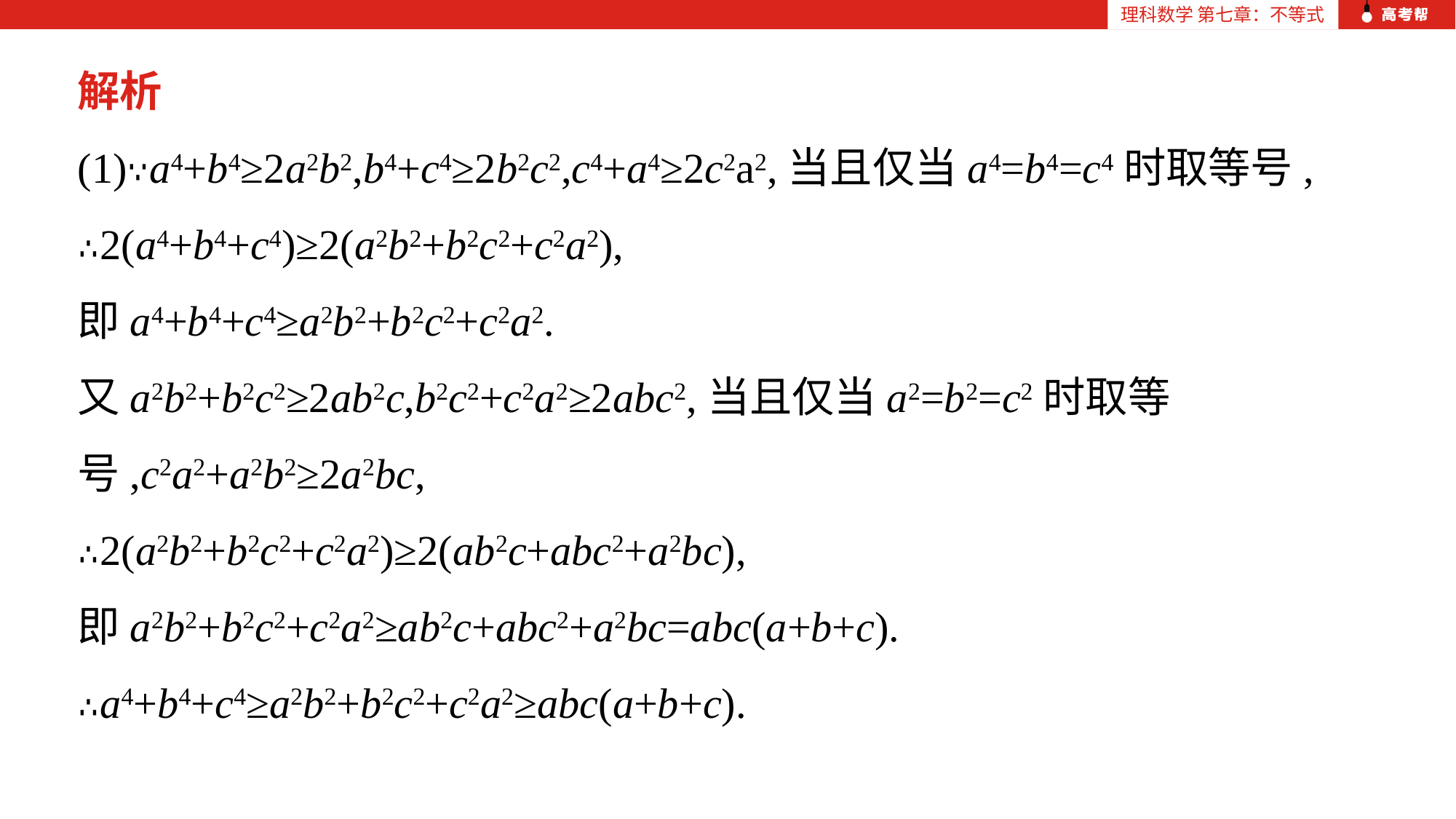

解析
(1)∵a4+b4≥2a2b2,b4+c4≥2b2c2,c4+a4≥2c2a2,当且仅当a4=b4=c4时取等号,
∴2(a4+b4+c4)≥2(a2b2+b2c2+c2a2),
即a4+b4+c4≥a2b2+b2c2+c2a2.
又a2b2+b2c2≥2ab2c,b2c2+c2a2≥2abc2,当且仅当a2=b2=c2时取等号,c2a2+a2b2≥2a2bc,
∴2(a2b2+b2c2+c2a2)≥2(ab2c+abc2+a2bc),
即a2b2+b2c2+c2a2≥ab2c+abc2+a2bc=abc(a+b+c).
∴a4+b4+c4≥a2b2+b2c2+c2a2≥abc(a+b+c).